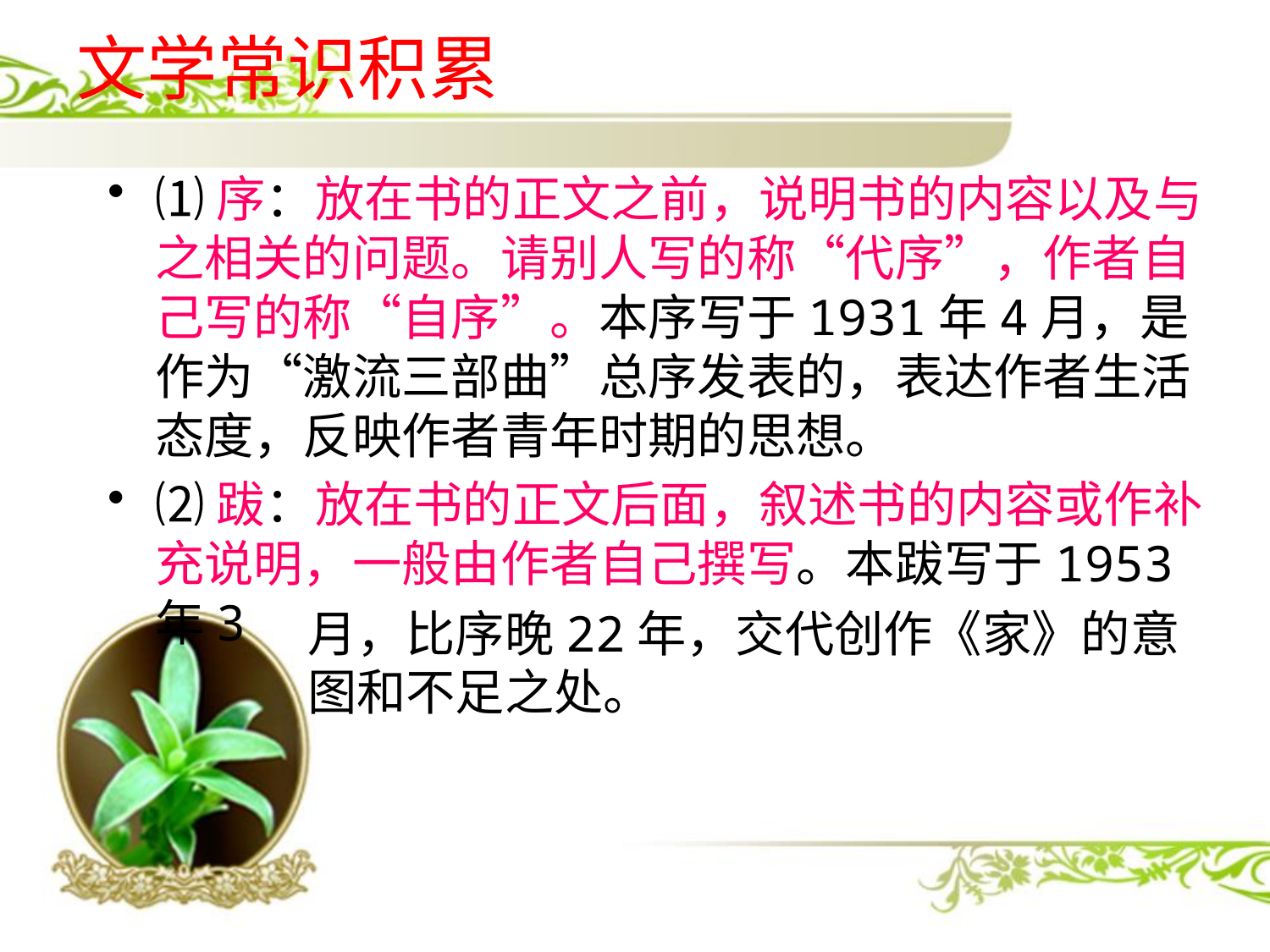

# 文学常识积累
⑴序：放在书的正文之前，说明书的内容以及与之相关的问题。请别人写的称“代序”，作者自己写的称“自序”。本序写于1931年4月，是作为“激流三部曲”总序发表的，表达作者生活态度，反映作者青年时期的思想。
⑵跋：放在书的正文后面，叙述书的内容或作补充说明，一般由作者自己撰写。本跋写于1953年3
PPT模板：www.1ppt.com/moban/                  PPT素材：www.1ppt.com/sucai/
PPT背景：www.1ppt.com/beijing/                   PPT图表：www.1ppt.com/tubiao/
PPT下载：www.1ppt.com/xiazai/                     PPT教程： www.1ppt.com/powerpoint/
资料下载：www.1ppt.com/ziliao/                   范文下载：www.1ppt.com/fanwen/
试卷下载：www.1ppt.com/shiti/                     教案下载：www.1ppt.com/jiaoan/
PPT论坛：www.1ppt.cn                                     PPT课件：www.1ppt.com/kejian/
语文课件：www.1ppt.com/kejian/yuwen/    数学课件：www.1ppt.com/kejian/shuxue/
英语课件：www.1ppt.com/kejian/yingyu/    美术课件：www.1ppt.com/kejian/meishu/
科学课件：www.1ppt.com/kejian/kexue/     物理课件：www.1ppt.com/kejian/wuli/
化学课件：www.1ppt.com/kejian/huaxue/  生物课件：www.1ppt.com/kejian/shengwu/
地理课件：www.1ppt.com/kejian/dili/          历史课件：www.1ppt.com/kejian/lishi/
月，比序晚22年，交代创作《家》的意图和不足之处。